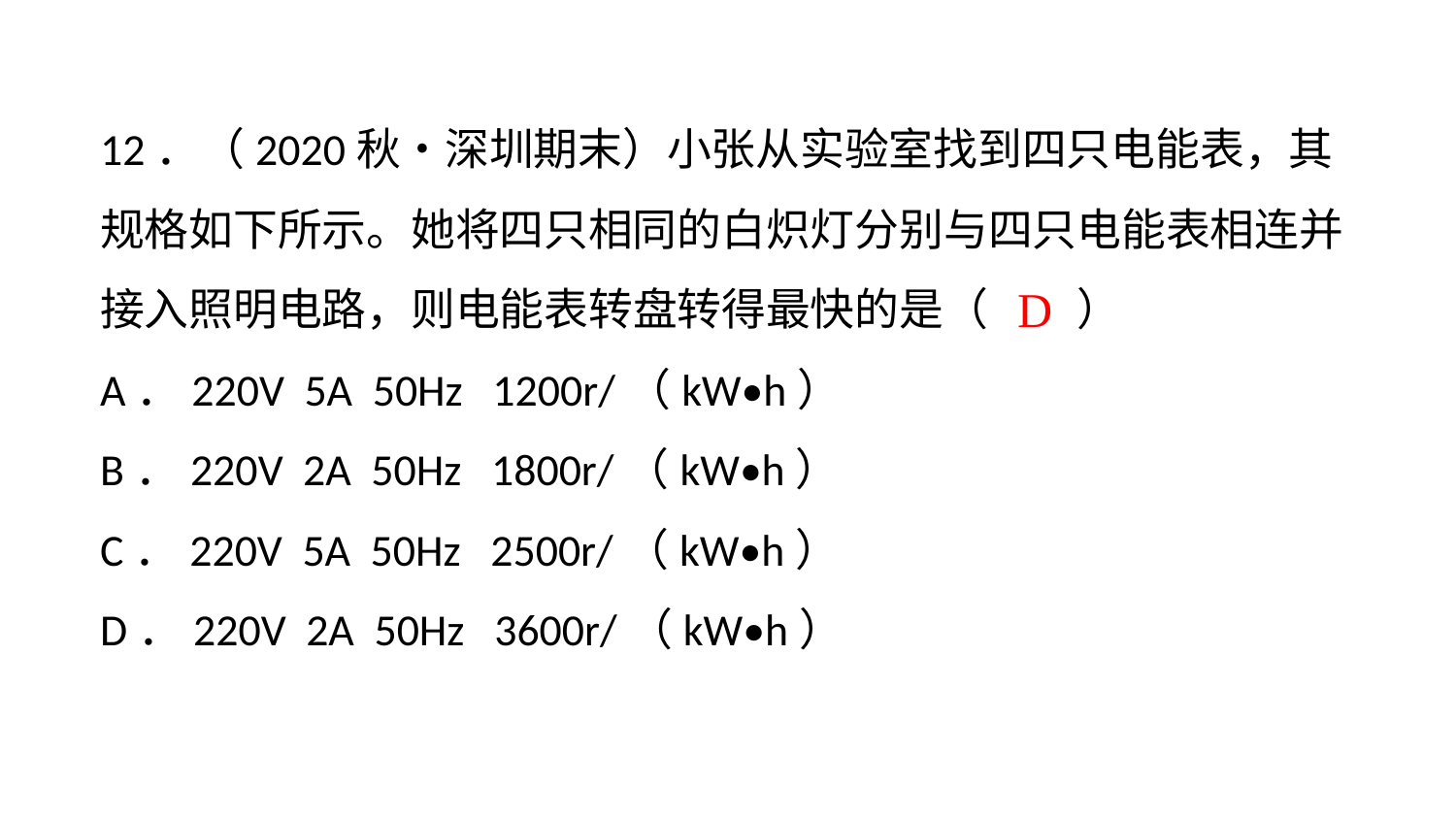

12．（2020秋•深圳期末）小张从实验室找到四只电能表，其规格如下所示。她将四只相同的白炽灯分别与四只电能表相连并接入照明电路，则电能表转盘转得最快的是（　　）
A．220V  5A  50Hz   1200r/（kW•h）
B．220V  2A  50Hz   1800r/（kW•h）
C．220V  5A  50Hz   2500r/（kW•h）
D．220V  2A  50Hz   3600r/（kW•h）
D